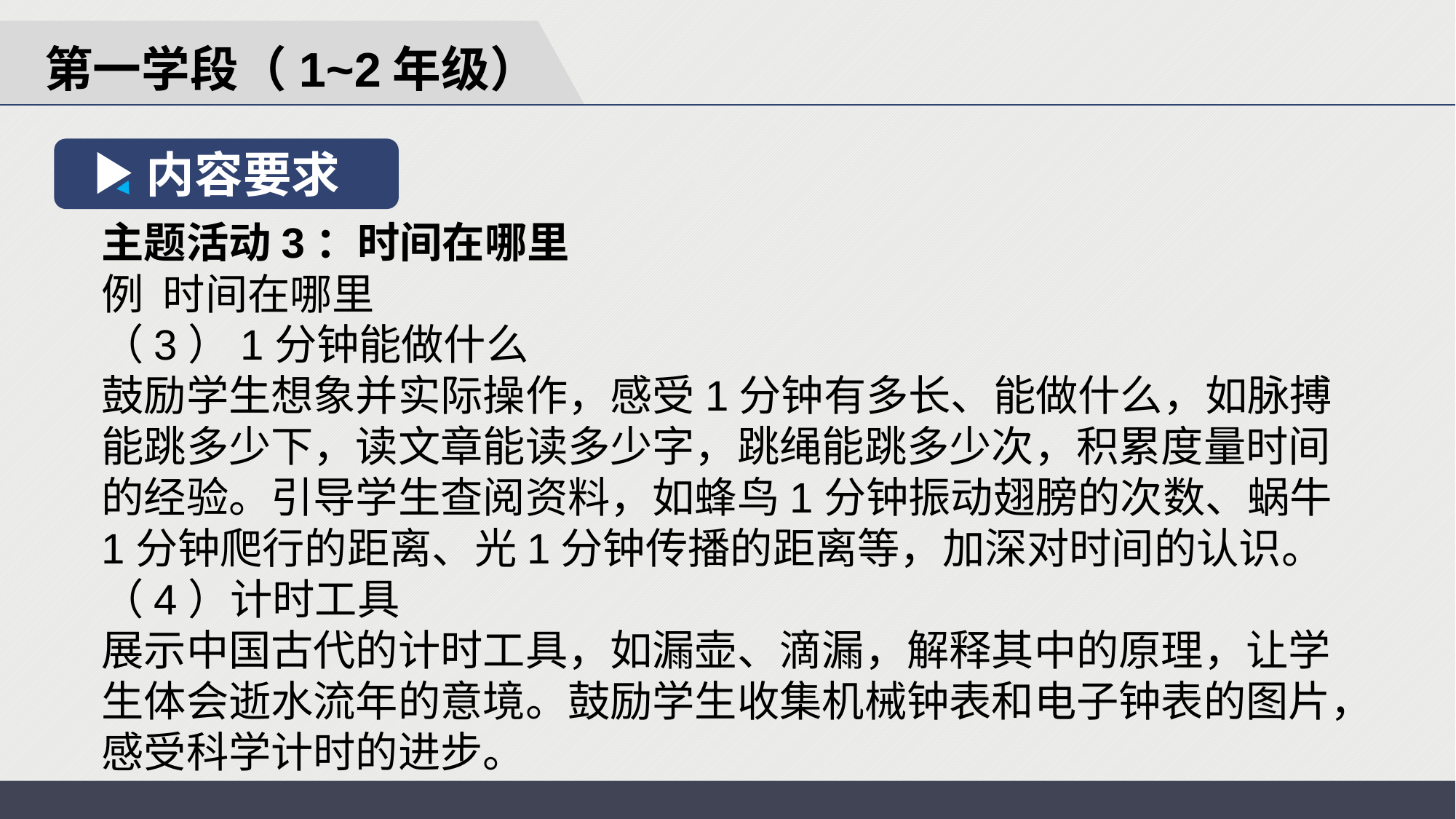

第一学段（1~2年级）
内容要求

主题活动3：时间在哪里
例  时间在哪里
（3）1分钟能做什么
鼓励学生想象并实际操作，感受1分钟有多长、能做什么，如脉搏能跳多少下，读文章能读多少字，跳绳能跳多少次，积累度量时间的经验。引导学生查阅资料，如蜂鸟1分钟振动翅膀的次数、蜗牛1分钟爬行的距离、光1分钟传播的距离等，加深对时间的认识。
（4）计时工具
展示中国古代的计时工具，如漏壶、滴漏，解释其中的原理，让学生体会逝水流年的意境。鼓励学生收集机械钟表和电子钟表的图片，感受科学计时的进步。